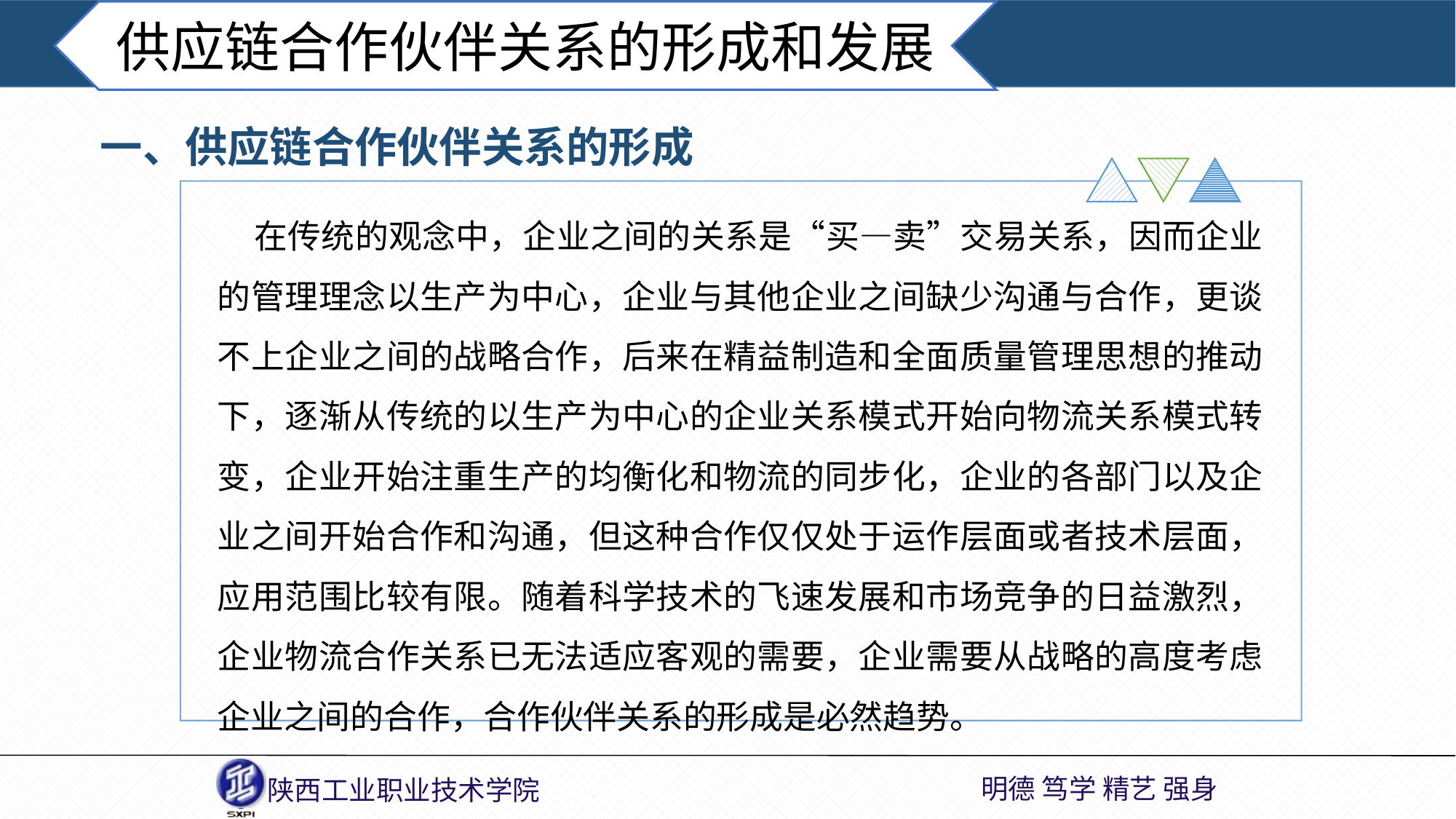

供应链合作伙伴关系的形成和发展
一、供应链合作伙伴关系的形成

在传统的观念中，企业之间的关系是“买—卖”交易关系，因而企业的管理理念以生产为中心，企业与其他企业之间缺少沟通与合作，更谈不上企业之间的战略合作，后来在精益制造和全面质量管理思想的推动下，逐渐从传统的以生产为中心的企业关系模式开始向物流关系模式转变，企业开始注重生产的均衡化和物流的同步化，企业的各部门以及企业之间开始合作和沟通，但这种合作仅仅处于运作层面或者技术层面，应用范围比较有限。随着科学技术的飞速发展和市场竞争的日益激烈，企业物流合作关系已无法适应客观的需要，企业需要从战略的高度考虑企业之间的合作，合作伙伴关系的形成是必然趋势。